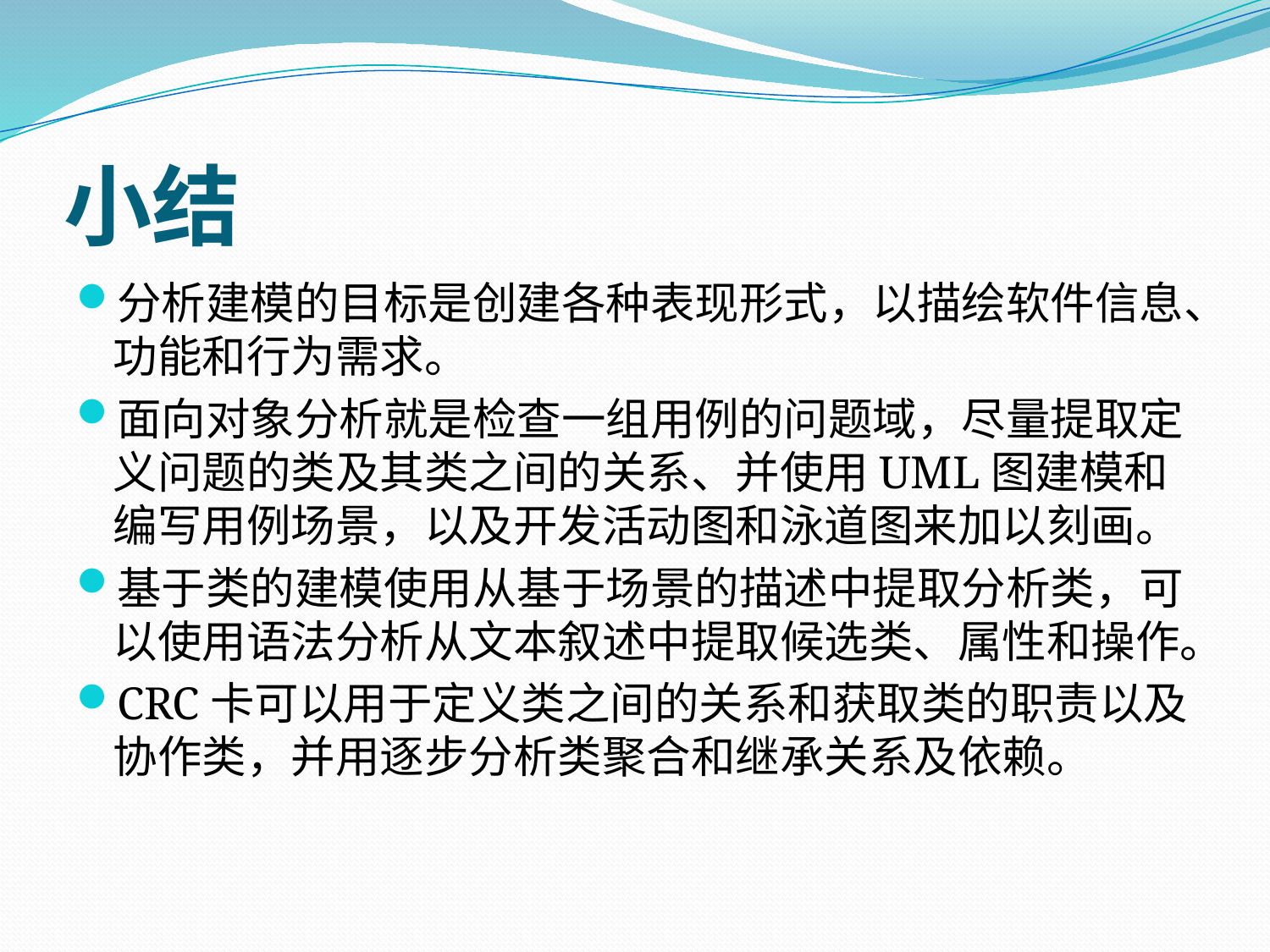

# 小结
分析建模的目标是创建各种表现形式，以描绘软件信息、功能和行为需求。
面向对象分析就是检查一组用例的问题域，尽量提取定义问题的类及其类之间的关系、并使用UML图建模和编写用例场景，以及开发活动图和泳道图来加以刻画。
基于类的建模使用从基于场景的描述中提取分析类，可以使用语法分析从文本叙述中提取候选类、属性和操作。
CRC卡可以用于定义类之间的关系和获取类的职责以及协作类，并用逐步分析类聚合和继承关系及依赖。